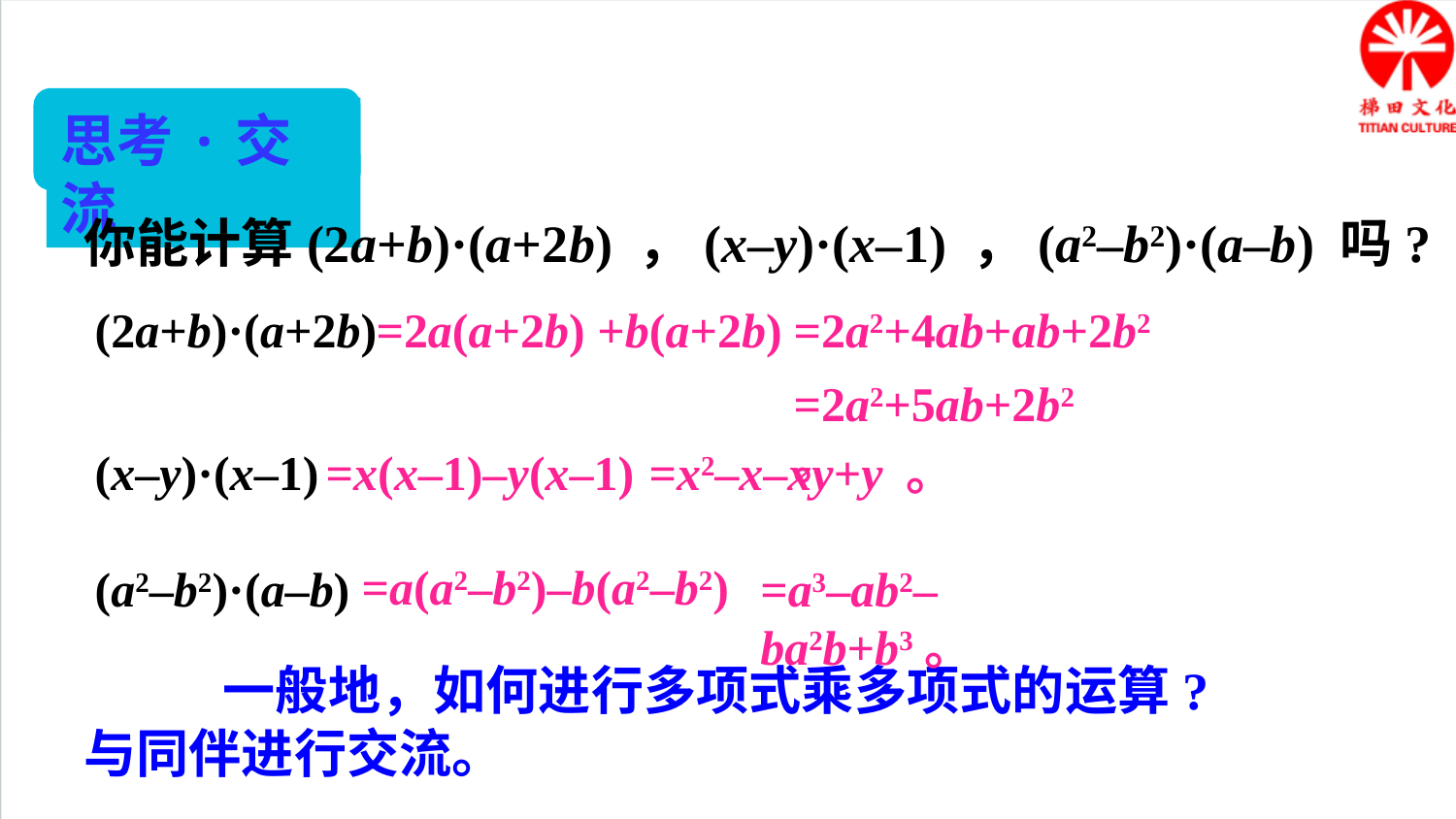

思考·交流
你能计算(2a+b)·(a+2b) ，(x–y)·(x–1) ，(a2–b2)·(a–b) 吗?
=2a(a+2b) +b(a+2b)
=2a2+4ab+ab+2b2
(2a+b)·(a+2b)
=2a2+5ab+2b2 。
(x–y)·(x–1)
=x(x–1)–y(x–1)
=x2–x–xy+y 。
=a(a2–b2)–b(a2–b2)
=a3–ab2–ba2b+b3。
(a2–b2)·(a–b)
 一般地，如何进行多项式乘多项式的运算?与同伴进行交流。